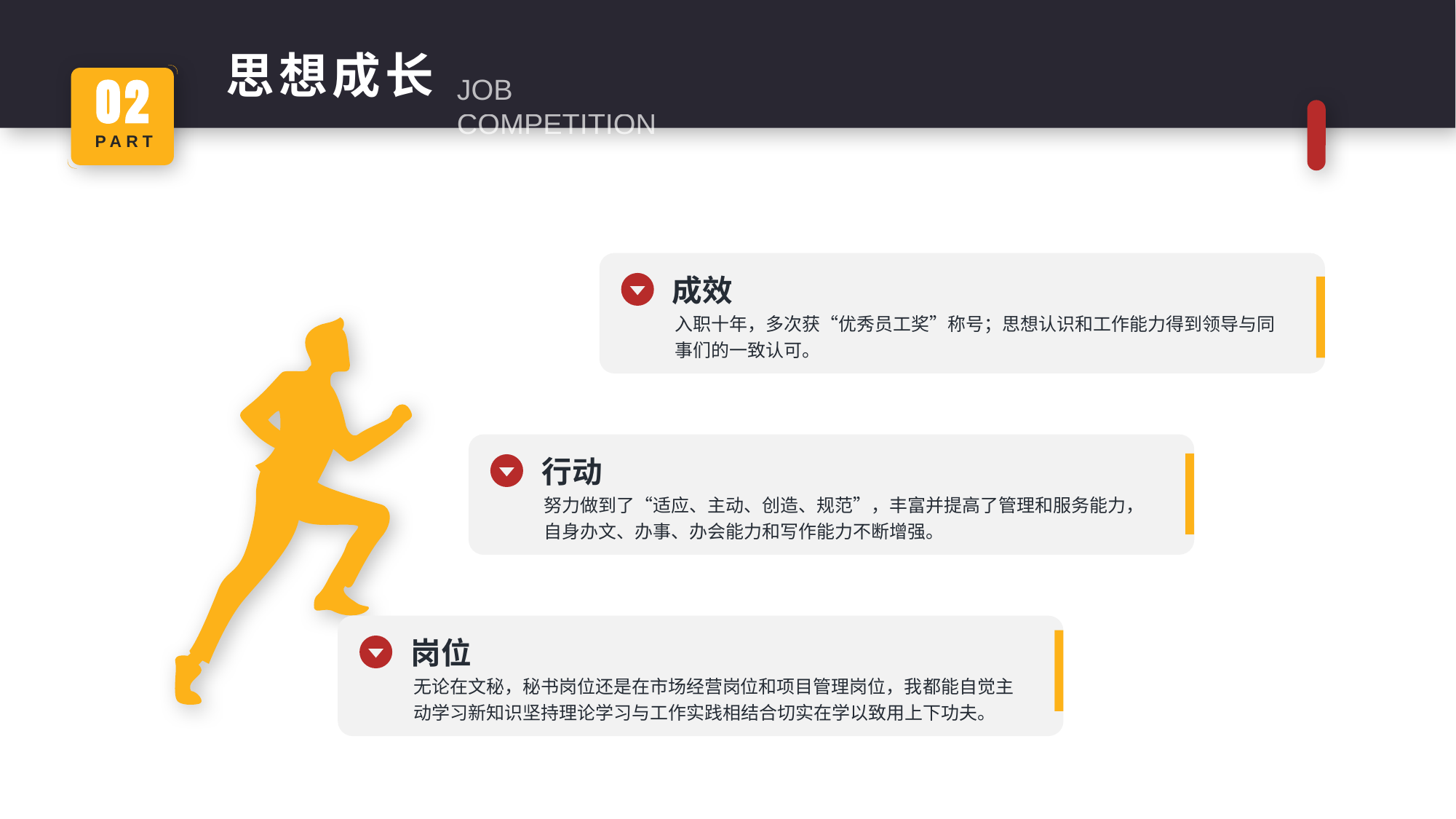

思想成长

02
PART

JOB COMPETITION

成效

入职十年，多次获“优秀员工奖”称号；思想认识和工作能力得到领导与同事们的一致认可。

行动

努力做到了“适应、主动、创造、规范”，丰富并提高了管理和服务能力，自身办文、办事、办会能力和写作能力不断增强。

岗位

无论在文秘，秘书岗位还是在市场经营岗位和项目管理岗位，我都能自觉主动学习新知识坚持理论学习与工作实践相结合切实在学以致用上下功夫。